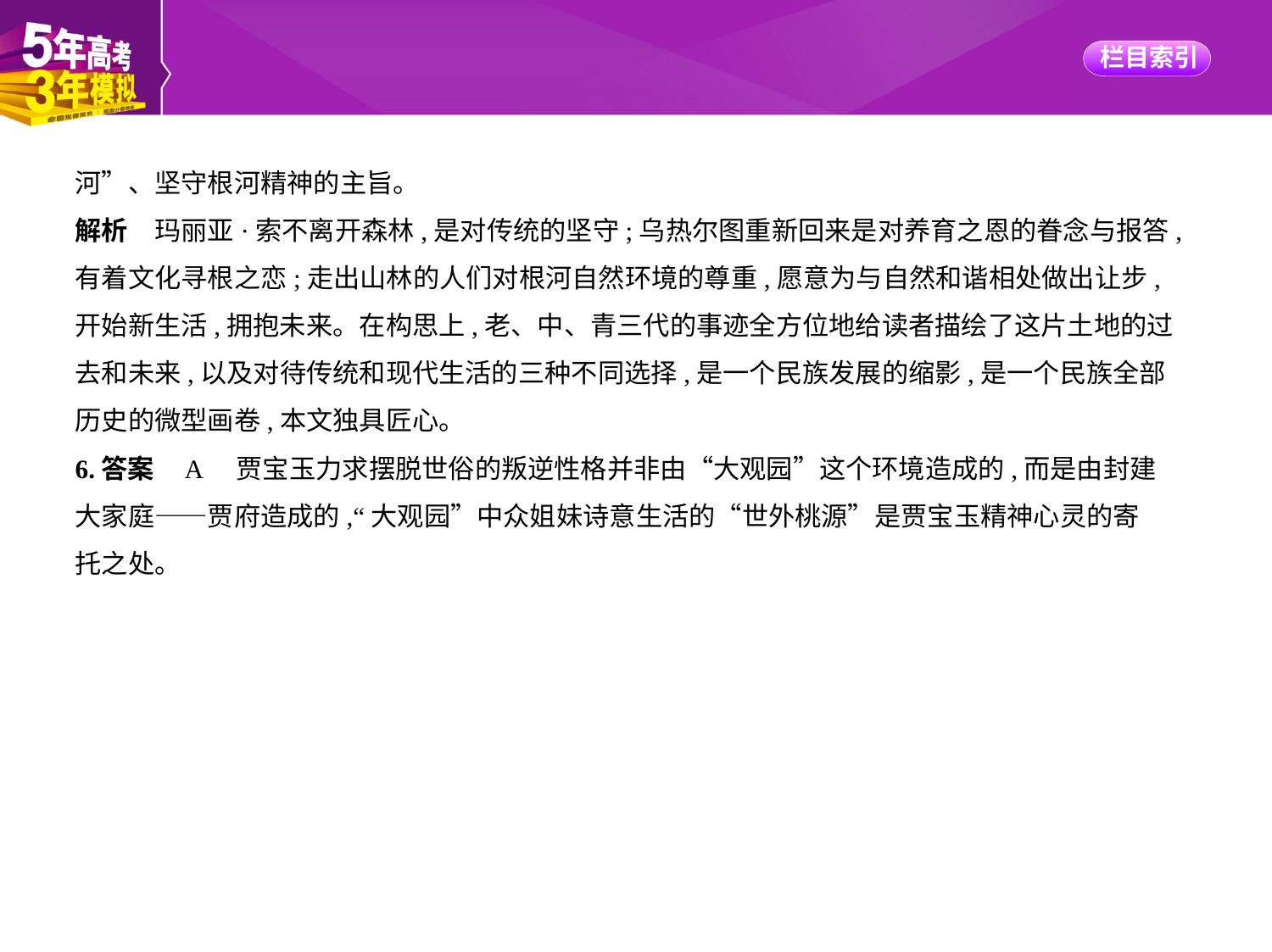

河”、坚守根河精神的主旨。
解析　玛丽亚·索不离开森林,是对传统的坚守;乌热尔图重新回来是对养育之恩的眷念与报答,
有着文化寻根之恋;走出山林的人们对根河自然环境的尊重,愿意为与自然和谐相处做出让步,
开始新生活,拥抱未来。在构思上,老、中、青三代的事迹全方位地给读者描绘了这片土地的过
去和未来,以及对待传统和现代生活的三种不同选择,是一个民族发展的缩影,是一个民族全部
历史的微型画卷,本文独具匠心。
6.答案    A　贾宝玉力求摆脱世俗的叛逆性格并非由“大观园”这个环境造成的,而是由封建
大家庭——贾府造成的,“大观园”中众姐妹诗意生活的“世外桃源”是贾宝玉精神心灵的寄
托之处。